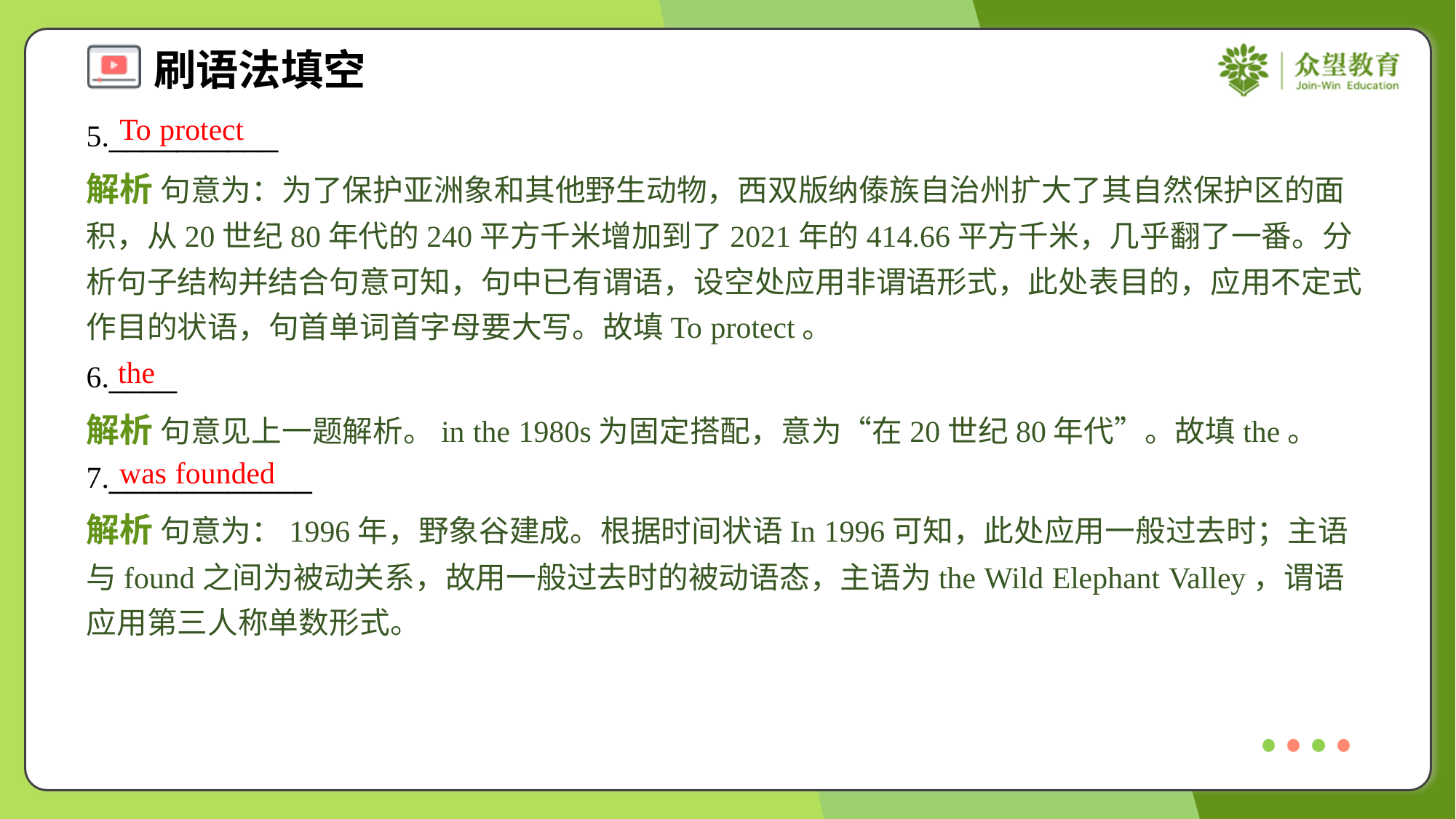

To protect
5.__________
解析 句意为：为了保护亚洲象和其他野生动物，西双版纳傣族自治州扩大了其自然保护区的面积，从20世纪80年代的240平方千米增加到了2021年的414.66平方千米，几乎翻了一番。分析句子结构并结合句意可知，句中已有谓语，设空处应用非谓语形式，此处表目的，应用不定式作目的状语，句首单词首字母要大写。故填To protect。
the
6.____
解析 句意见上一题解析。in the 1980s为固定搭配，意为“在20世纪80年代”。故填the。
was founded
7.____________
解析 句意为：1996年，野象谷建成。根据时间状语In 1996可知，此处应用一般过去时；主语与found之间为被动关系，故用一般过去时的被动语态，主语为the Wild Elephant Valley，谓语应用第三人称单数形式。